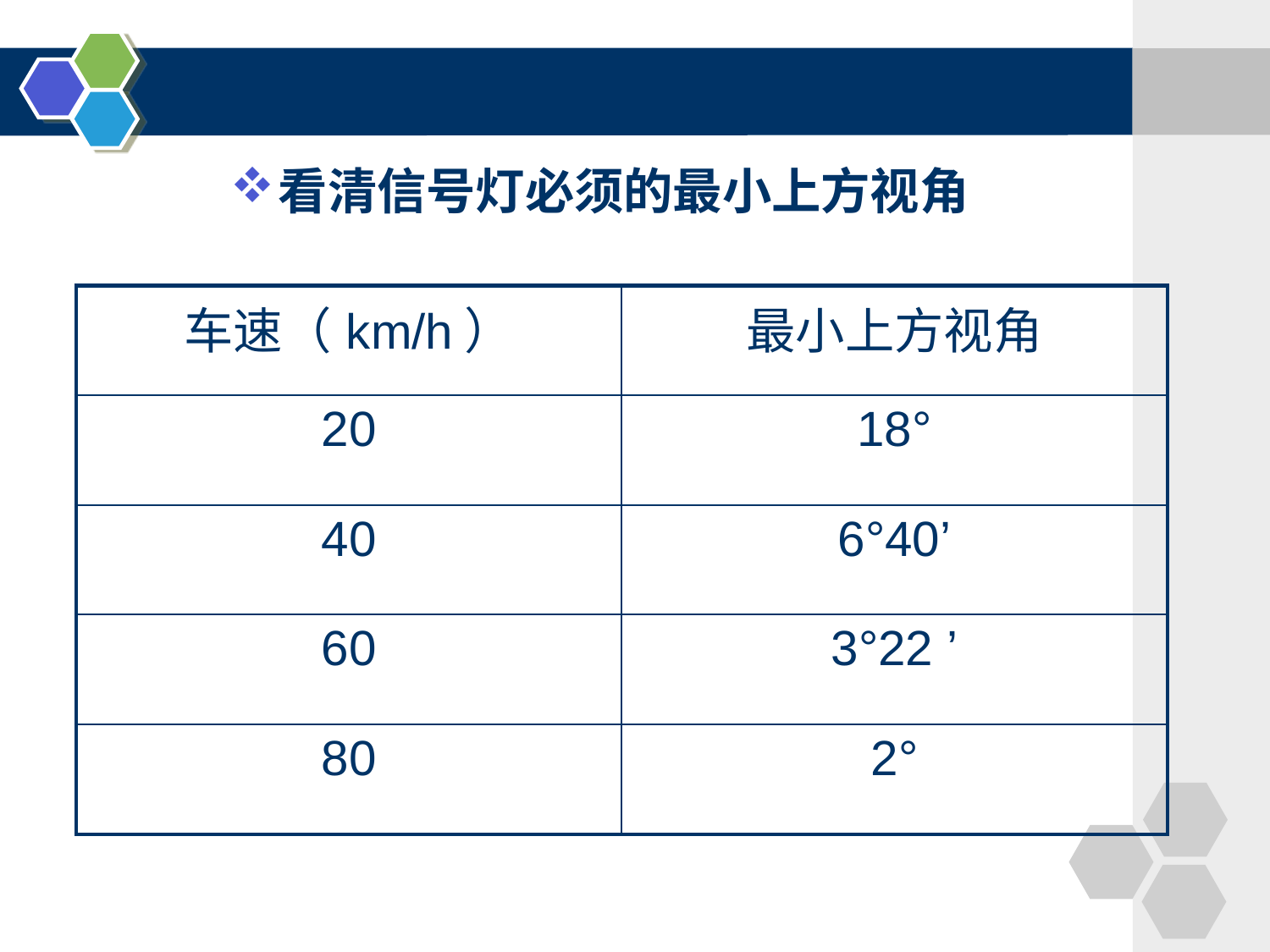

看清信号灯必须的最小上方视角
| 车速（km/h） | 最小上方视角 |
| --- | --- |
| 20 | 18° |
| 40 | 6°40’ |
| 60 | 3°22 ’ |
| 80 | 2° |